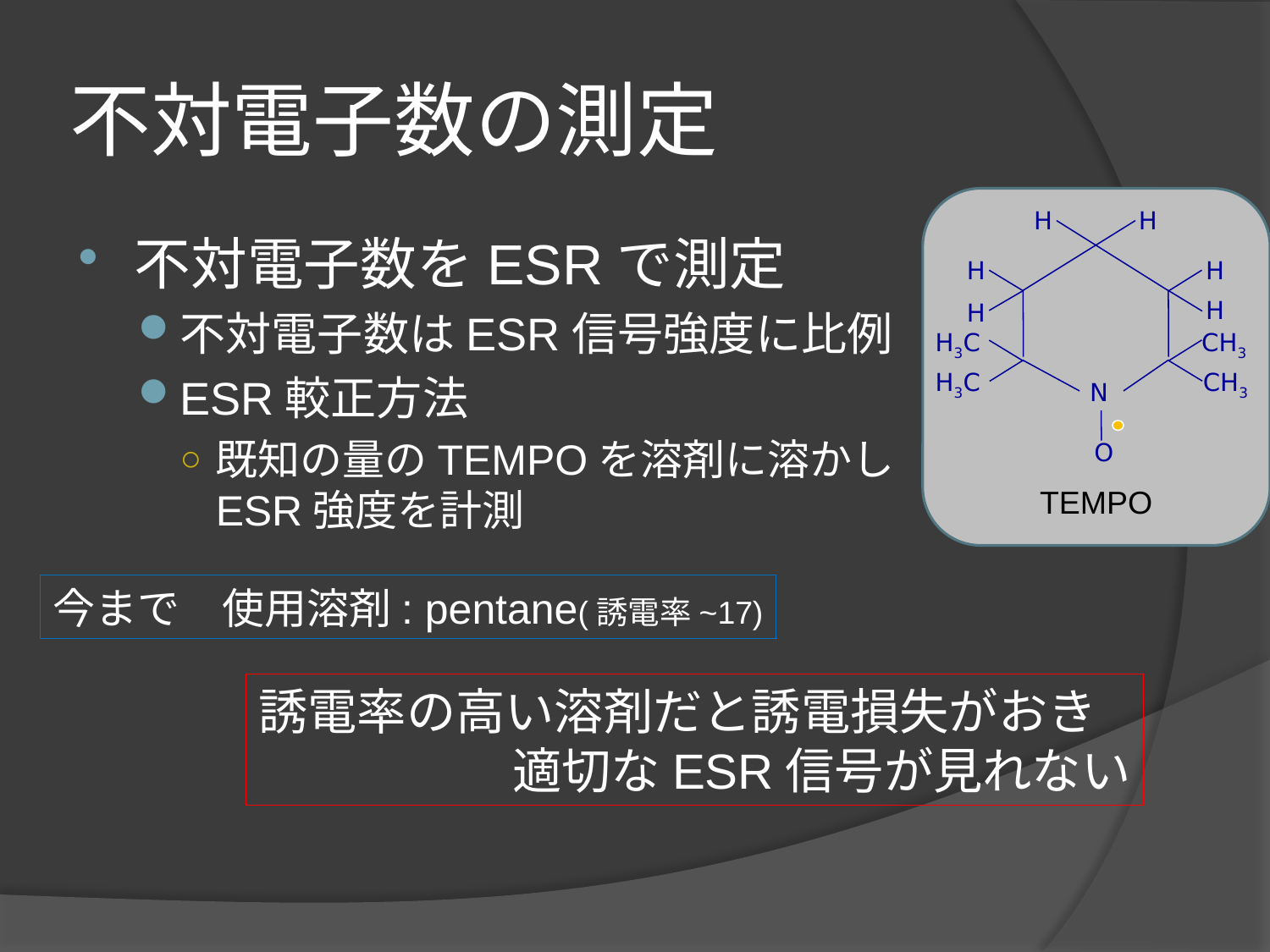

# 不対電子数の測定

H
H

H
H

H

H

H3C
CH3

H3C
CH3
N

O
TEMPO
不対電子数をESRで測定
不対電子数はESR信号強度に比例
ESR較正方法
既知の量のTEMPOを溶剤に溶かし　　　　ESR強度を計測

今まで　使用溶剤: pentane(誘電率~17)
誘電率の高い溶剤だと誘電損失がおき
		適切なESR信号が見れない